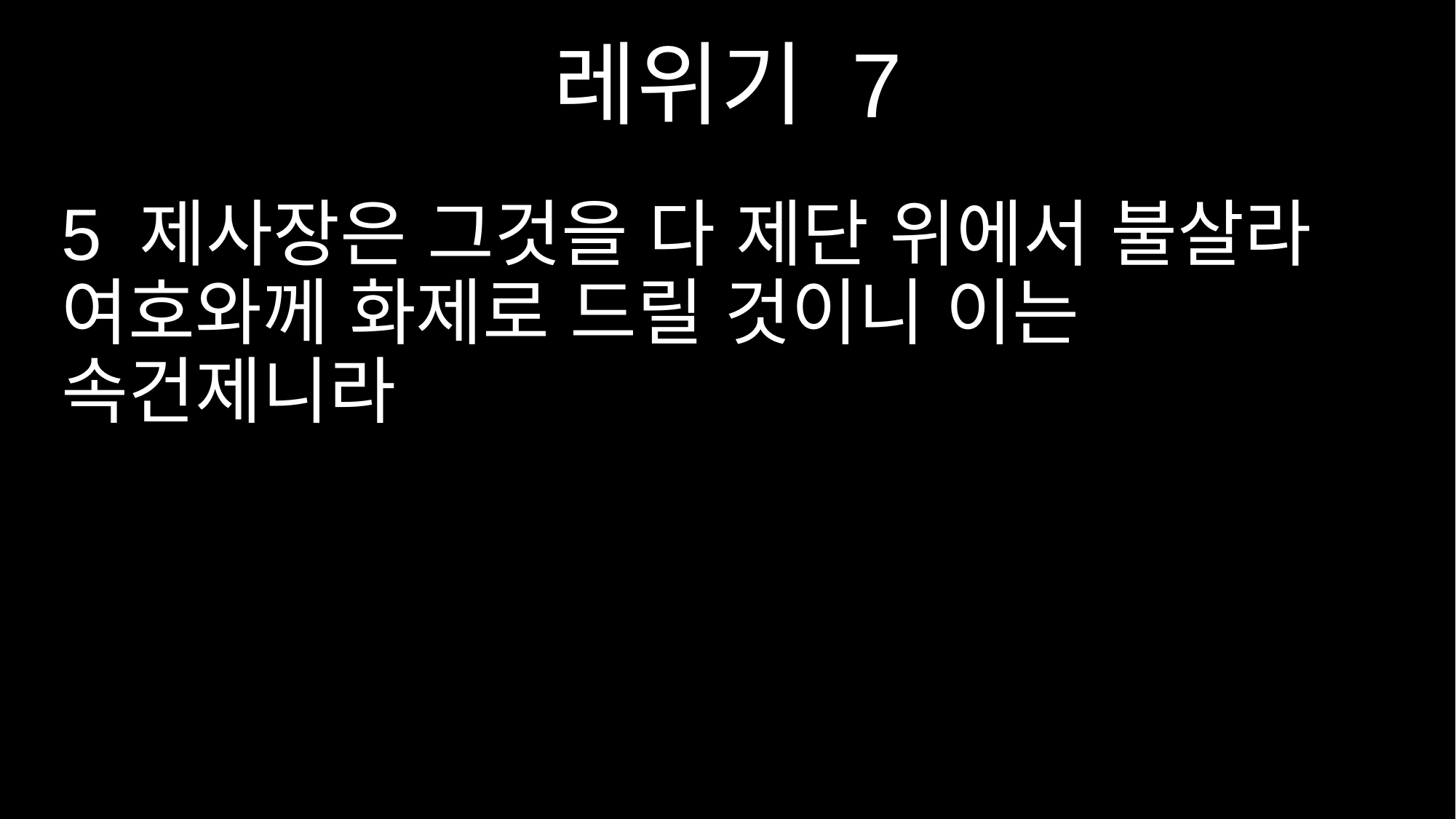

레위기 7
5 제사장은 그것을 다 제단 위에서 불살라 여호와께 화제로 드릴 것이니 이는 속건제니라